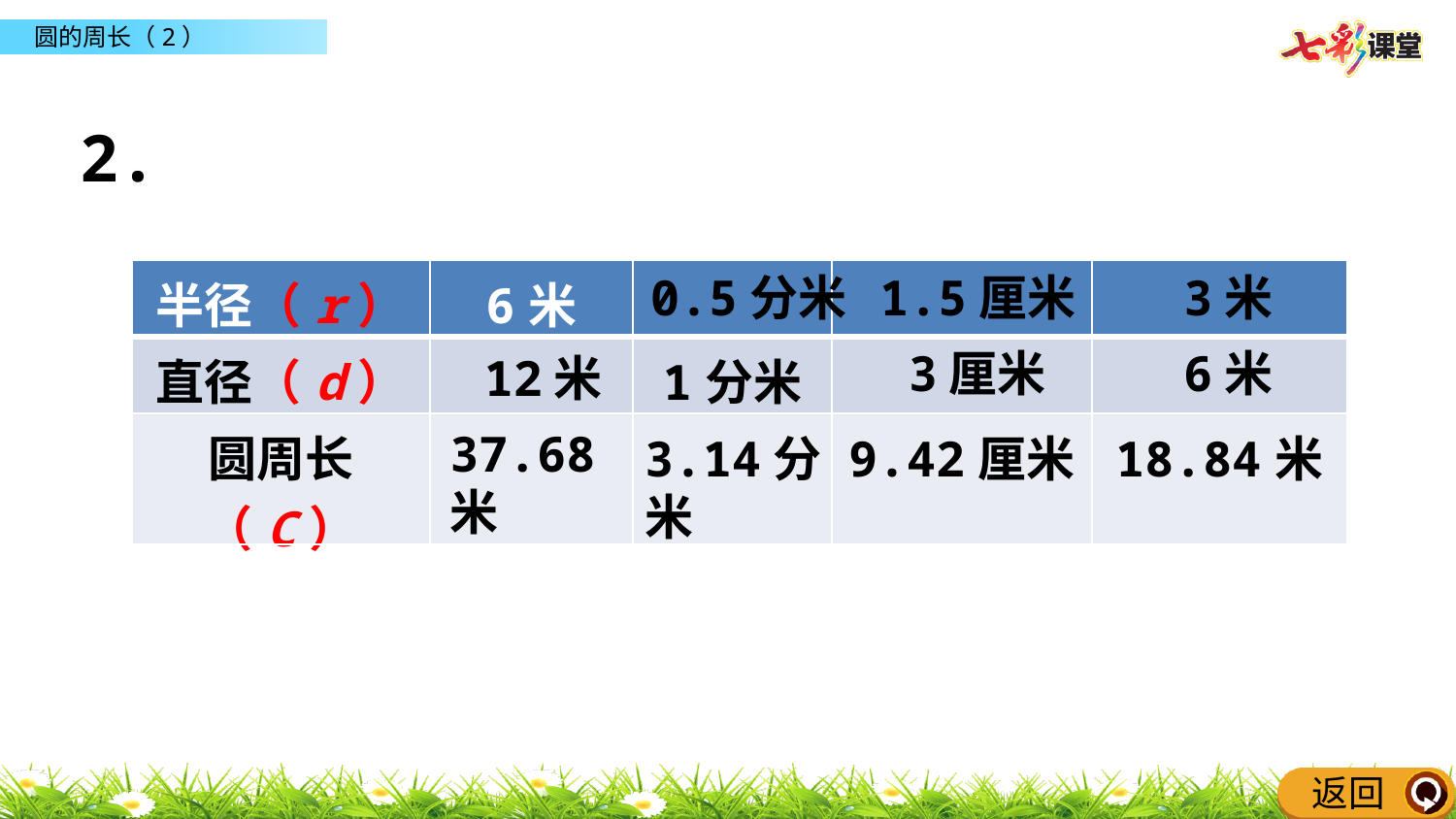

2.
0.5分米
1.5厘米
3米
| 半径（r） | 6米 |  |  |  |
| --- | --- | --- | --- | --- |
| 直径（d） |  | 1分米 |  |  |
| 圆周长（C） |  |  | 9.42厘米 | 18.84米 |
3厘米
6米
12米
37.68米
3.14分米